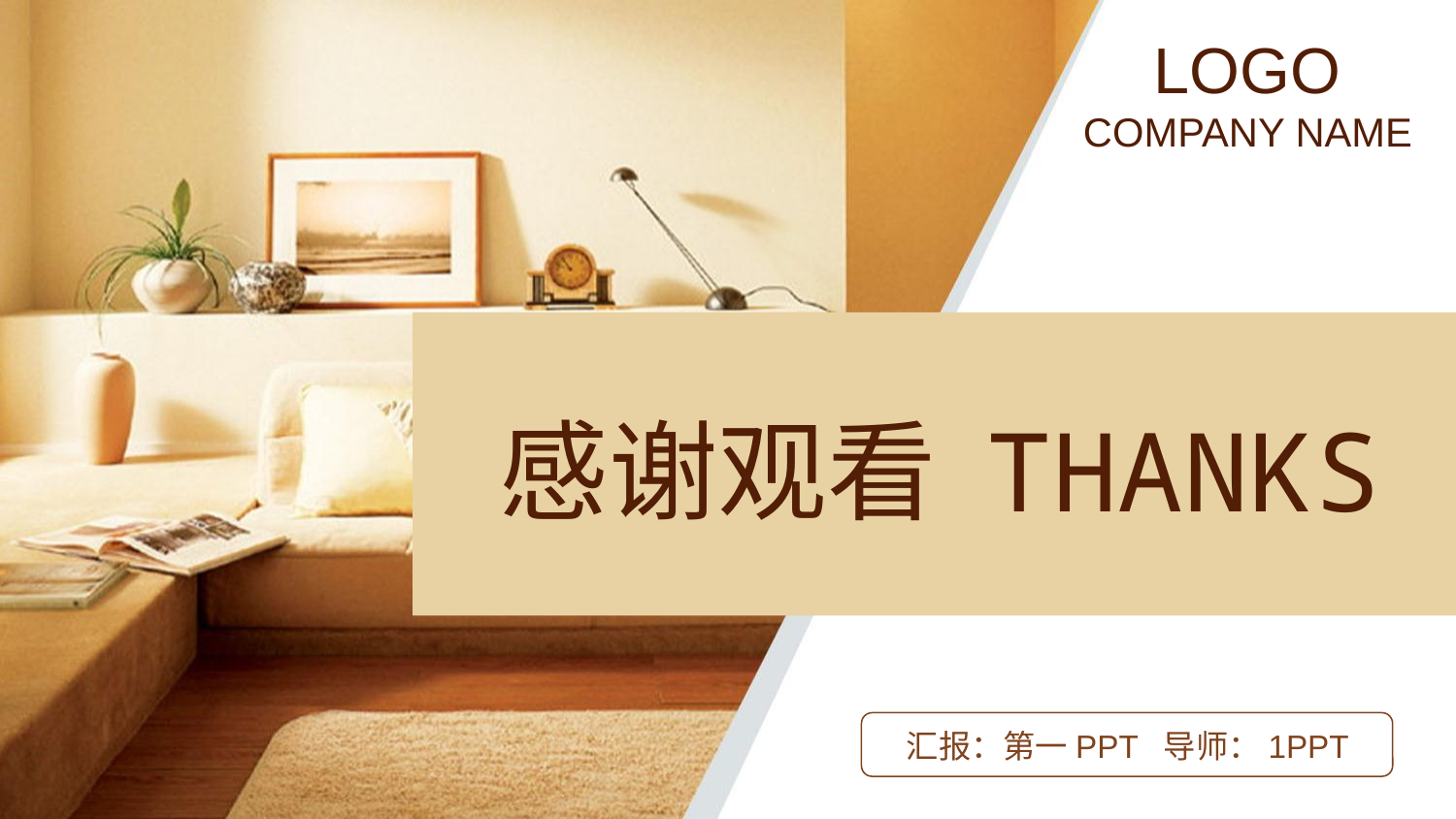

LOGO
COMPANY NAME

感谢观看 THANKS

汇报：第一PPT  导师：1PPT